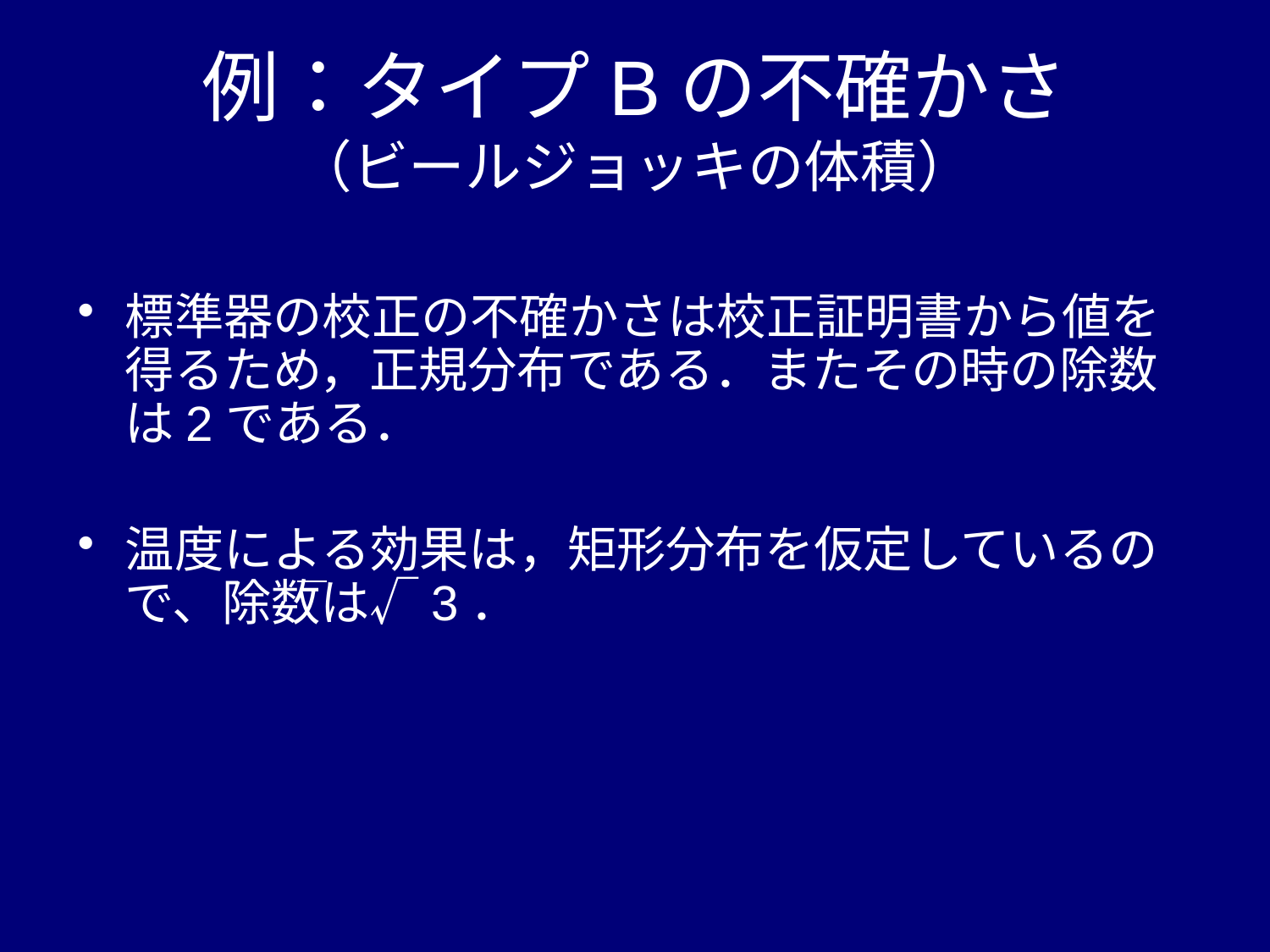

例：タイプBの不確かさ
（ビールジョッキの体積）
標準器の校正の不確かさは校正証明書から値を得るため，正規分布である．またその時の除数は2である．

温度による効果は，矩形分布を仮定しているので、除数は√3．